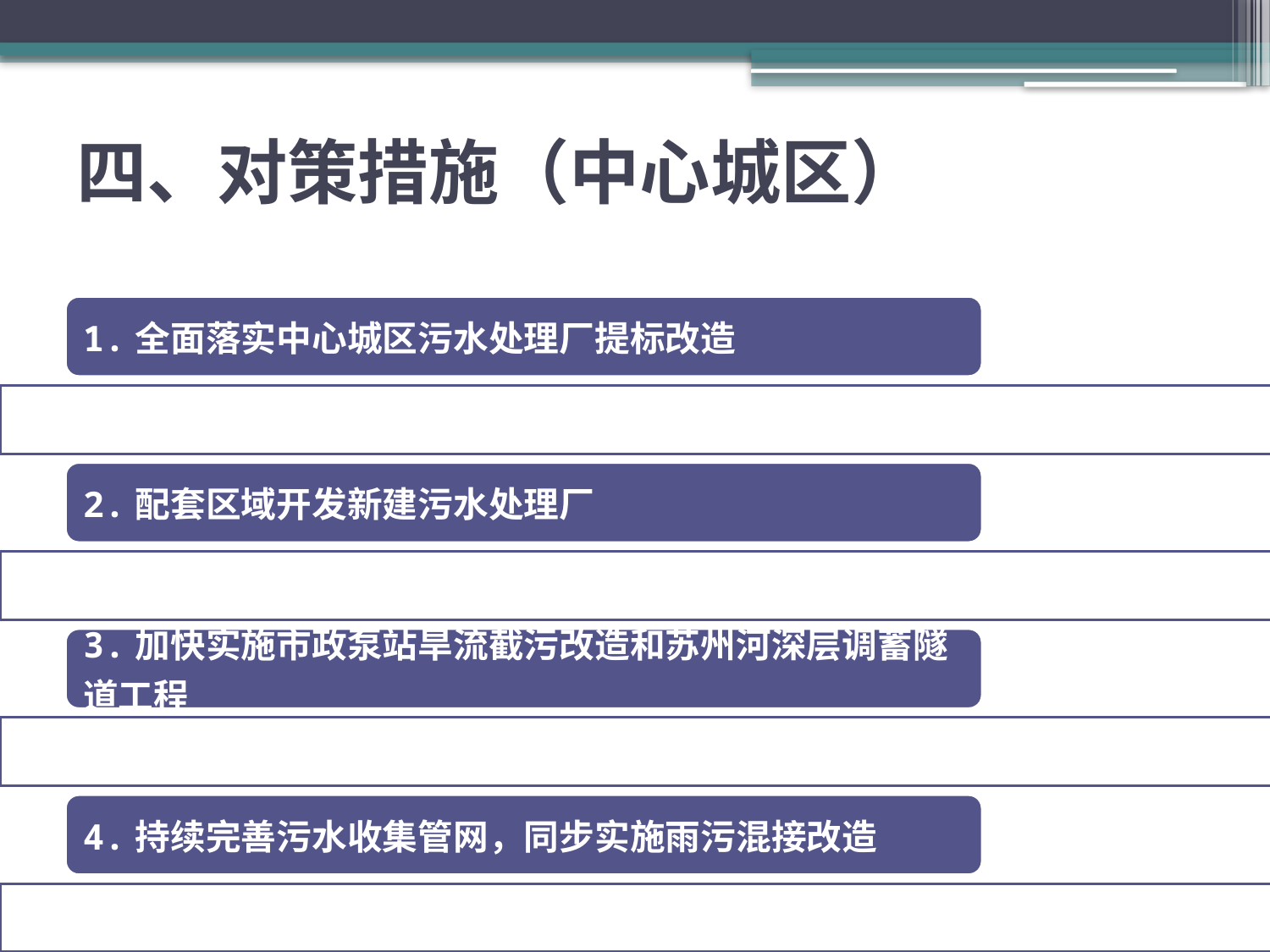

# 四、对策措施（中心城区）
1.全面落实中心城区污水处理厂提标改造
2.配套区域开发新建污水处理厂
3.加快实施市政泵站旱流截污改造和苏州河深层调蓄隧道工程
4.持续完善污水收集管网，同步实施雨污混接改造